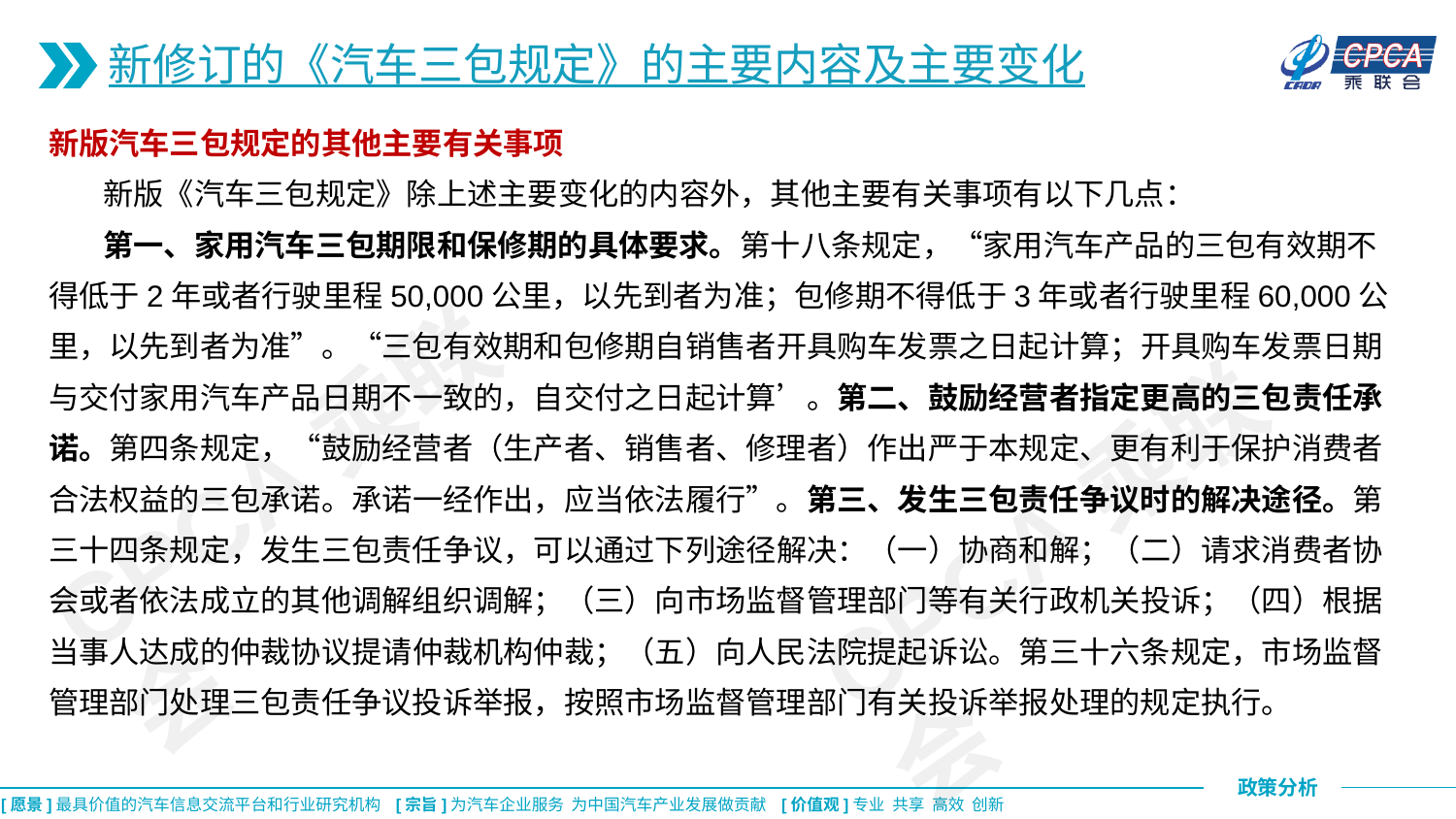

新修订的《汽车三包规定》的主要内容及主要变化
新版汽车三包规定的其他主要有关事项
       新版《汽车三包规定》除上述主要变化的内容外，其他主要有关事项有以下几点：
       第一、家用汽车三包期限和保修期的具体要求。第十八条规定，“家用汽车产品的三包有效期不得低于2年或者行驶里程50,000公里，以先到者为准；包修期不得低于3年或者行驶里程60,000公里，以先到者为准”。“三包有效期和包修期自销售者开具购车发票之日起计算；开具购车发票日期与交付家用汽车产品日期不一致的，自交付之日起计算’。第二、鼓励经营者指定更高的三包责任承诺。第四条规定，“鼓励经营者（生产者、销售者、修理者）作出严于本规定、更有利于保护消费者合法权益的三包承诺。承诺一经作出，应当依法履行”。第三、发生三包责任争议时的解决途径。第三十四条规定，发生三包责任争议，可以通过下列途径解决：（一）协商和解；（二）请求消费者协会或者依法成立的其他调解组织调解；（三）向市场监督管理部门等有关行政机关投诉；（四）根据当事人达成的仲裁协议提请仲裁机构仲裁；（五）向人民法院提起诉讼。第三十六条规定，市场监督管理部门处理三包责任争议投诉举报，按照市场监督管理部门有关投诉举报处理的规定执行。
CPCA乘联会
CPCA乘联会